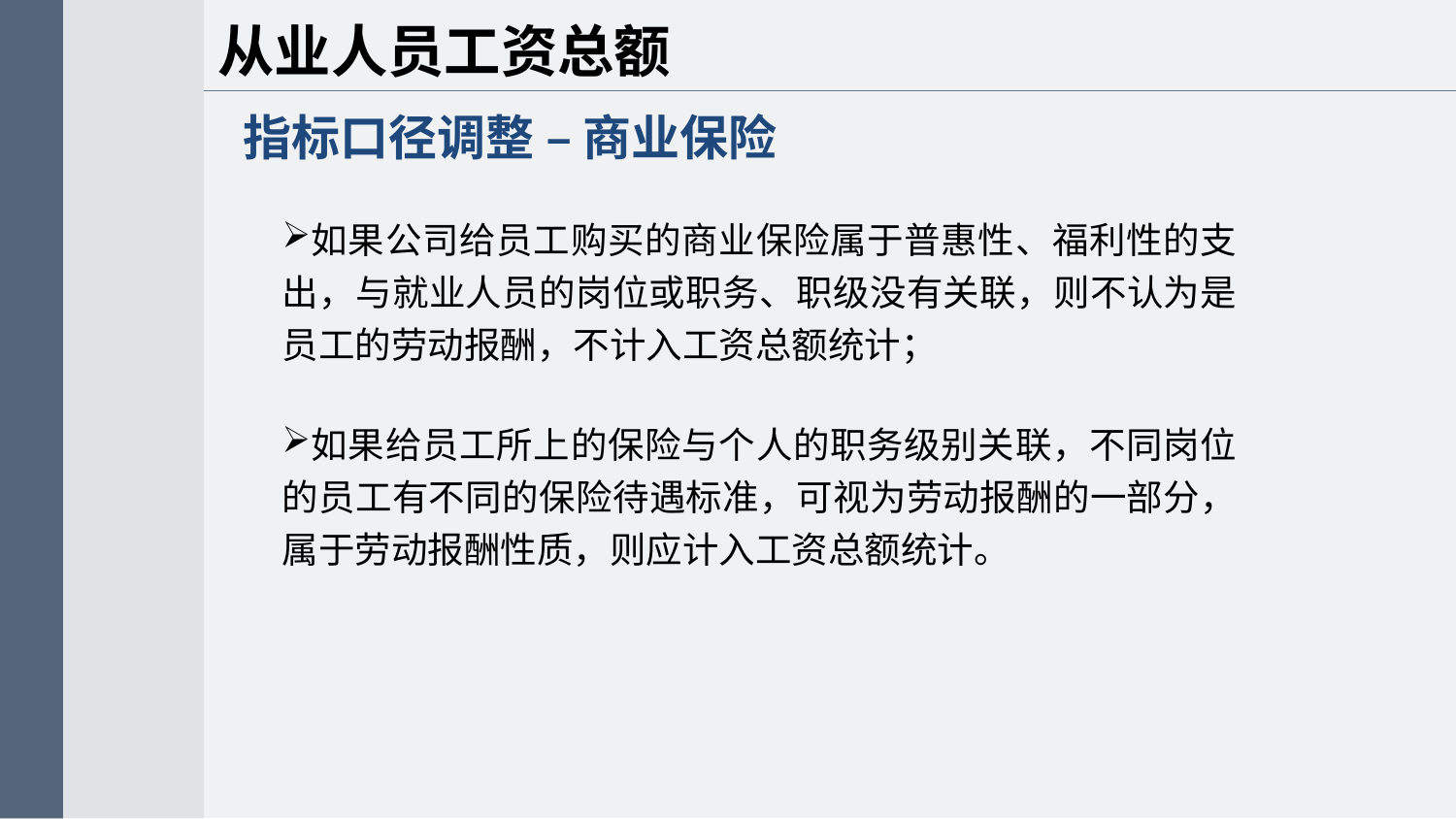

从业人员工资总额
指标口径调整 – 商业保险
如果公司给员工购买的商业保险属于普惠性、福利性的支出，与就业人员的岗位或职务、职级没有关联，则不认为是员工的劳动报酬，不计入工资总额统计；
如果给员工所上的保险与个人的职务级别关联，不同岗位的员工有不同的保险待遇标准，可视为劳动报酬的一部分，属于劳动报酬性质，则应计入工资总额统计。